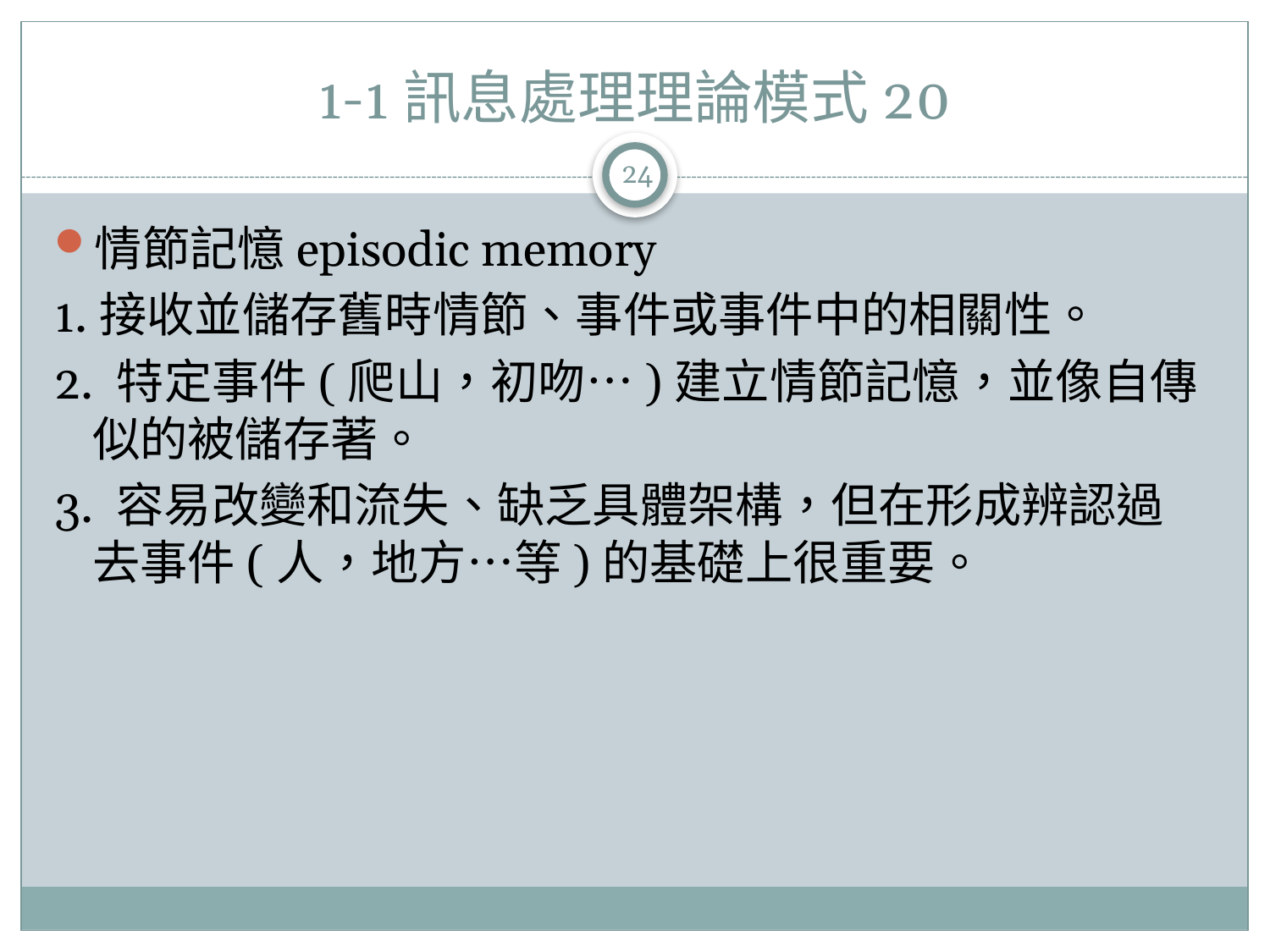

# 1-1訊息處理理論模式20
24
情節記憶episodic memory
1.接收並儲存舊時情節、事件或事件中的相關性。
2. 特定事件(爬山，初吻…)建立情節記憶，並像自傳似的被儲存著。
3. 容易改變和流失、缺乏具體架構，但在形成辨認過去事件(人，地方…等)的基礎上很重要。